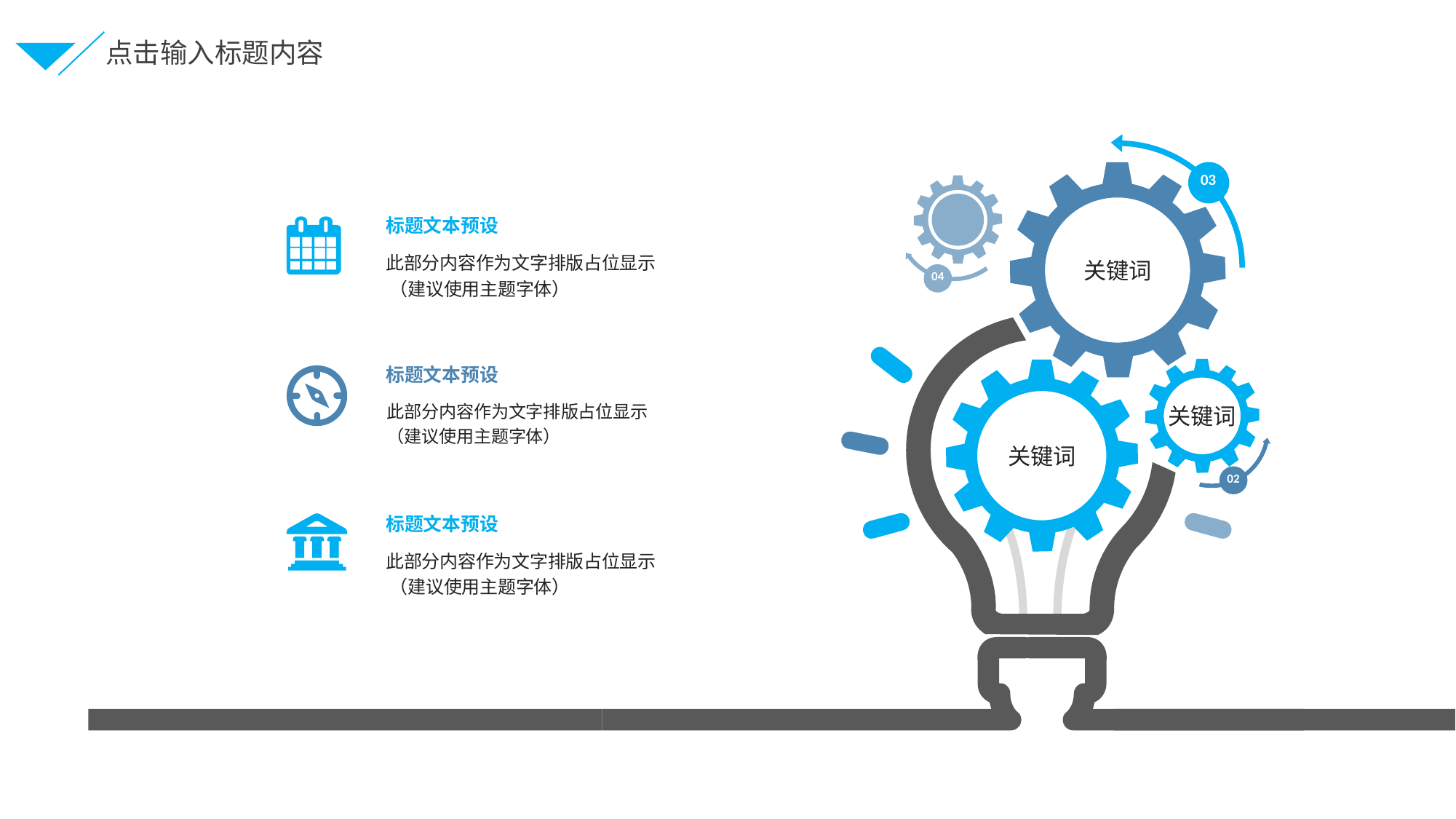

点击输入标题内容

03

关键词

04

关键词
关键词

02

标题文本预设
此部分内容作为文字排版占位显示
 （建议使用主题字体）

标题文本预设
此部分内容作为文字排版占位显示
（建议使用主题字体）

标题文本预设
此部分内容作为文字排版占位显示
 （建议使用主题字体）